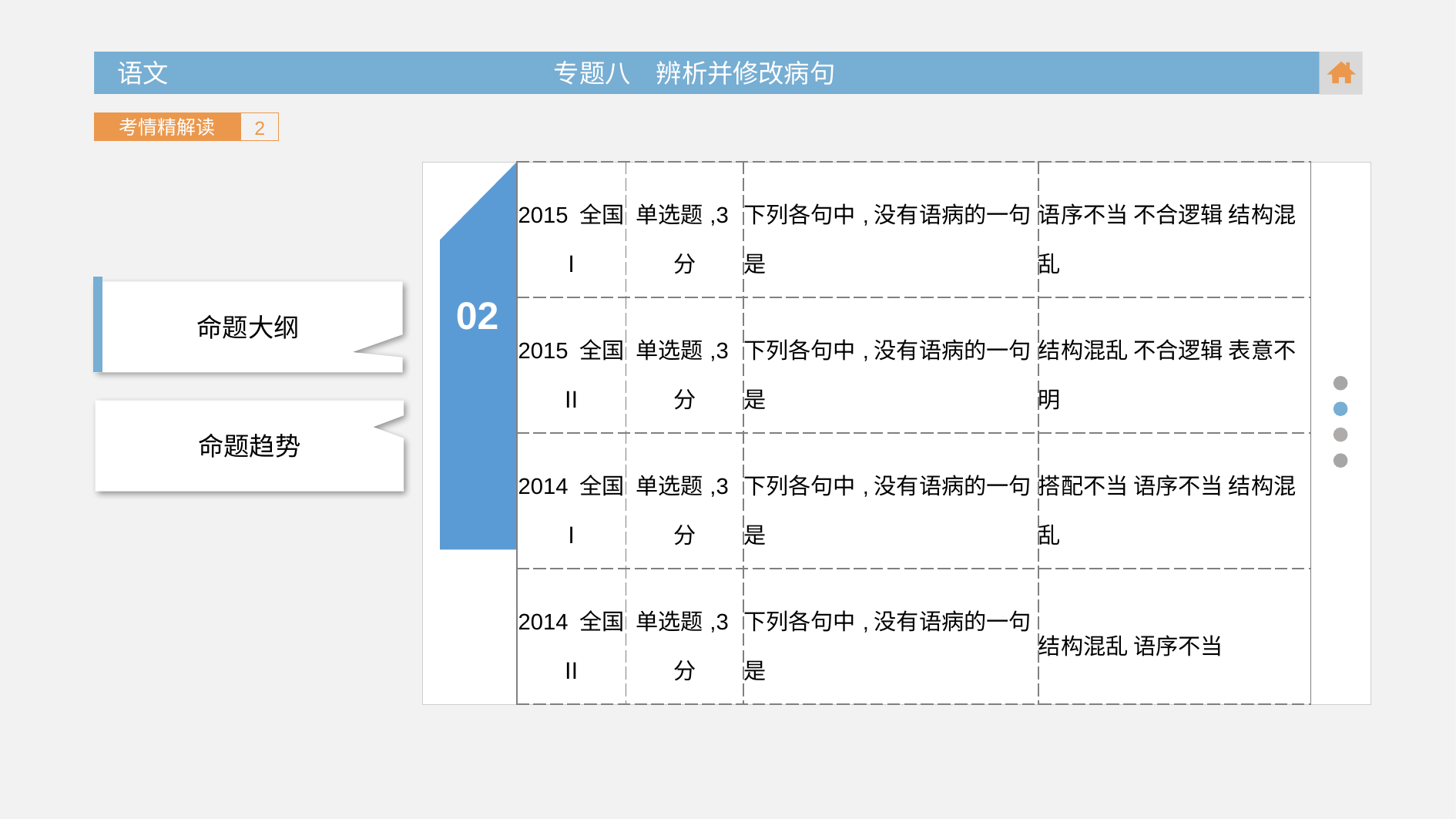

语文                                                                   专题八　辨析并修改病句
 语文                                                                   专题八　辨析并修改病句

考情精解读
2

02
| 2015 全国Ⅰ | 单选题,3分 | 下列各句中,没有语病的一句是 | 语序不当 不合逻辑 结构混乱 |
| --- | --- | --- | --- |
| 2015 全国Ⅱ | 单选题,3分 | 下列各句中,没有语病的一句是 | 结构混乱 不合逻辑 表意不明 |
| 2014 全国Ⅰ | 单选题,3分 | 下列各句中,没有语病的一句是 | 搭配不当 语序不当 结构混乱 |
| 2014 全国Ⅱ | 单选题,3分 | 下列各句中,没有语病的一句是 | 结构混乱 语序不当 |

命题大纲

命题趋势